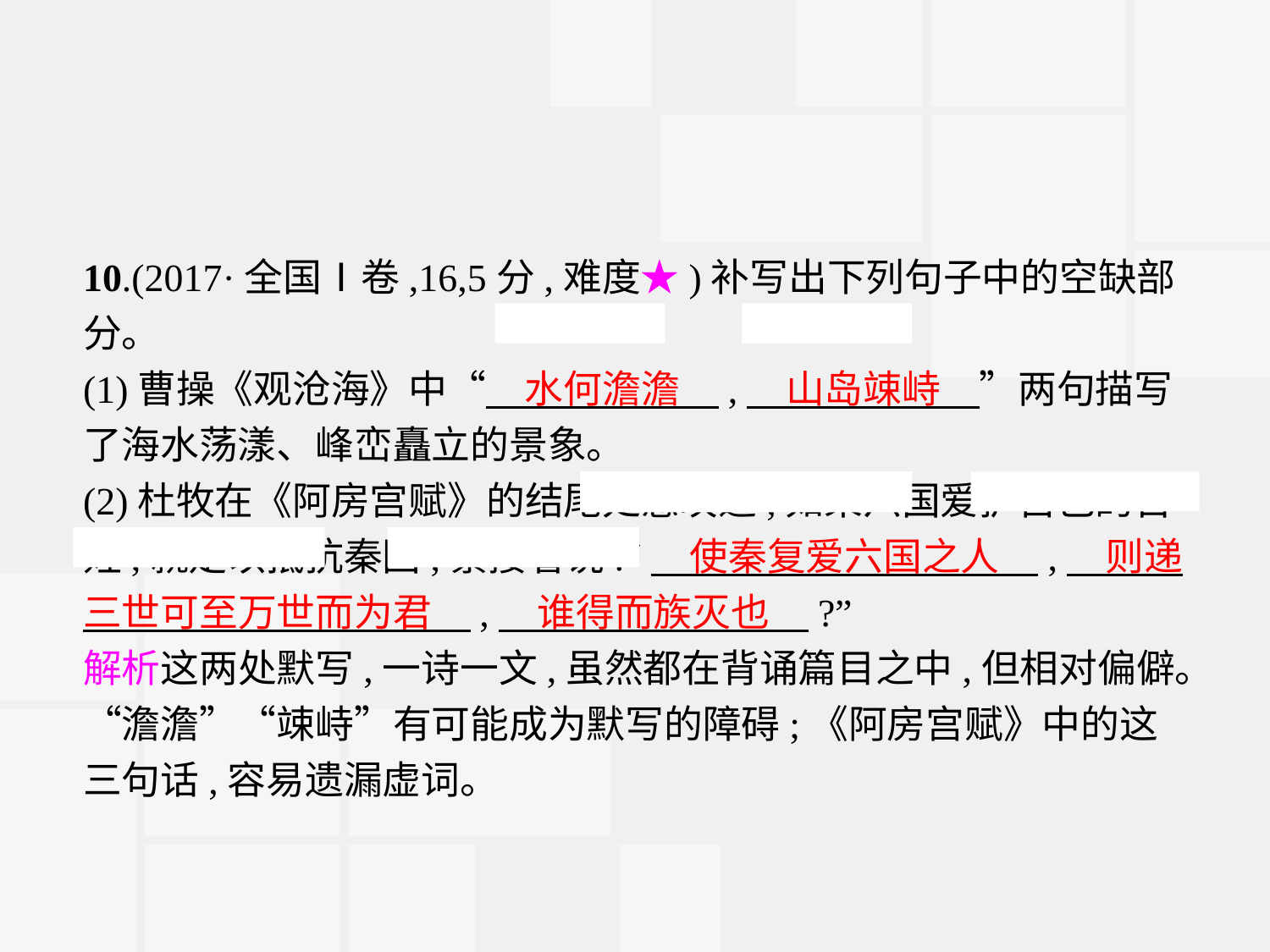

10.(2017·全国Ⅰ卷,16,5分,难度★)补写出下列句子中的空缺部分。
(1)曹操《观沧海》中“　水何澹澹　,　山岛竦峙　”两句描写了海水荡漾、峰峦矗立的景象。
(2)杜牧在《阿房宫赋》的结尾处感叹道,如果六国爱护自己的百姓,就足以抵抗秦国,紧接着说:“　使秦复爱六国之人　,　则递三世可至万世而为君　,　谁得而族灭也　?”
解析这两处默写,一诗一文,虽然都在背诵篇目之中,但相对偏僻。“澹澹”“竦峙”有可能成为默写的障碍;《阿房宫赋》中的这三句话,容易遗漏虚词。